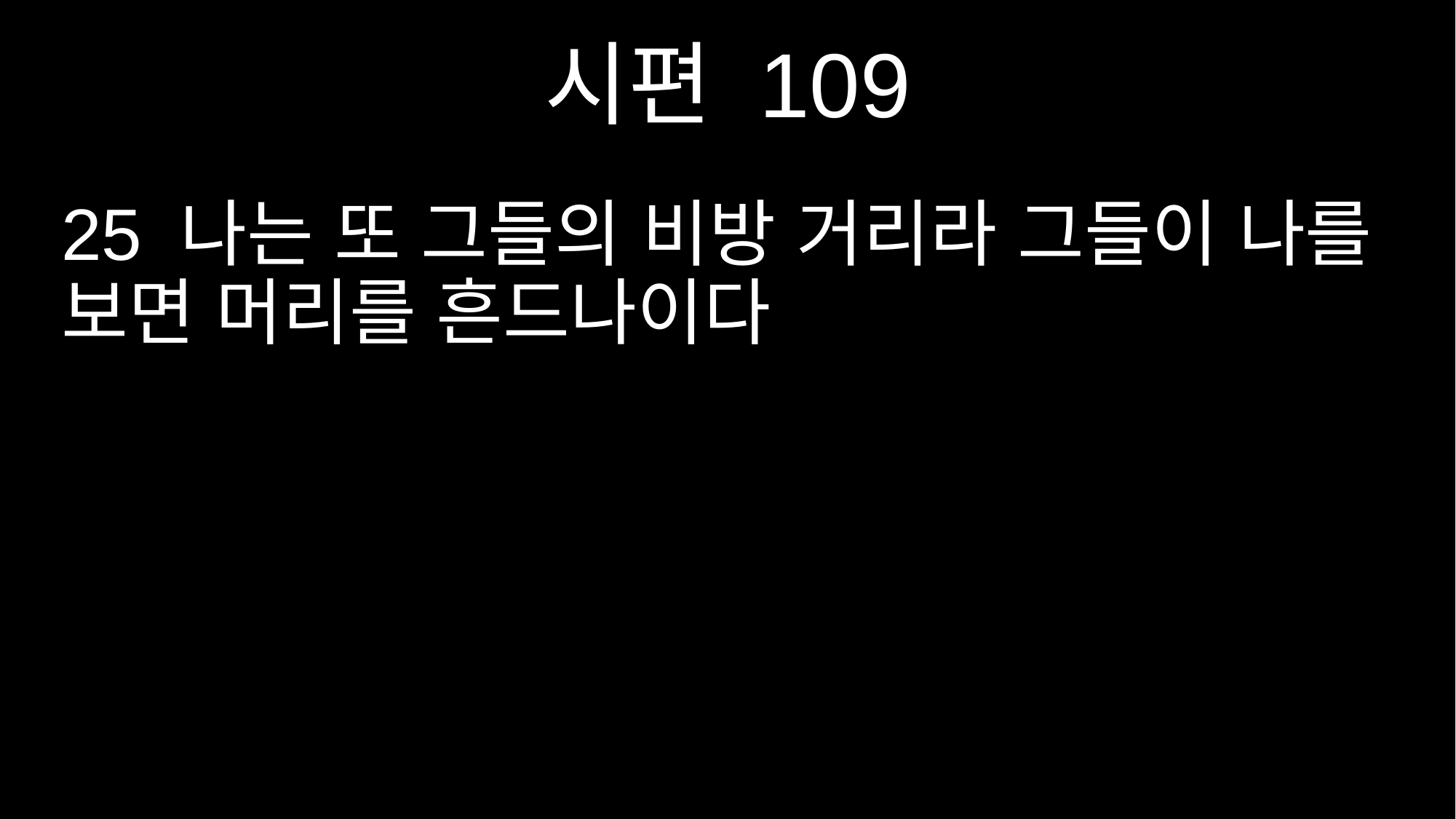

시편 109
25 나는 또 그들의 비방 거리라 그들이 나를 보면 머리를 흔드나이다